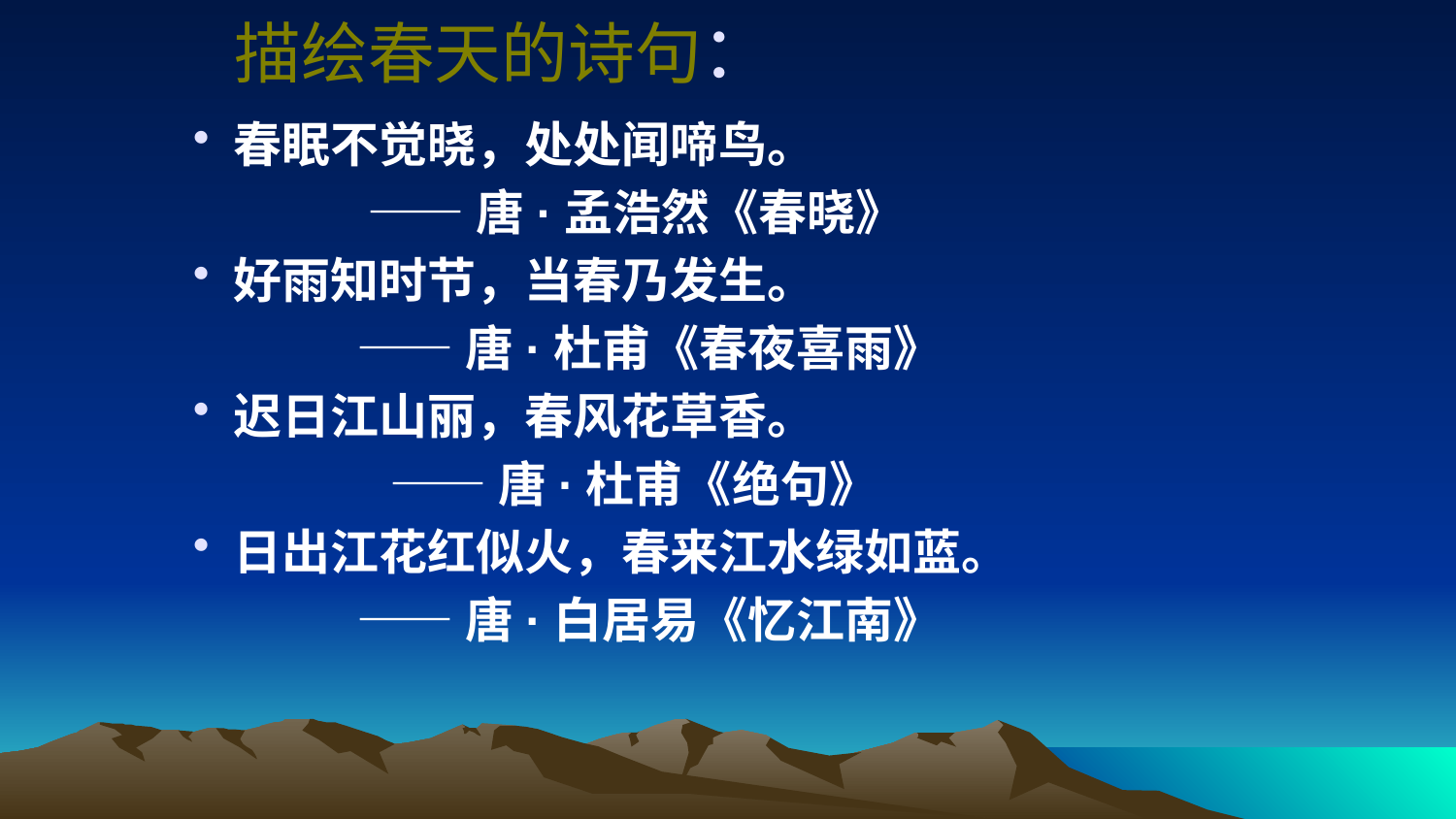

# 描绘春天的诗句：
春眠不觉晓，处处闻啼鸟。
                ——唐·孟浩然《春晓》
好雨知时节，当春乃发生。
               ——唐·杜甫《春夜喜雨》
迟日江山丽，春风花草香。
                  ——唐·杜甫《绝句》
日出江花红似火，春来江水绿如蓝。
               ——唐·白居易《忆江南》